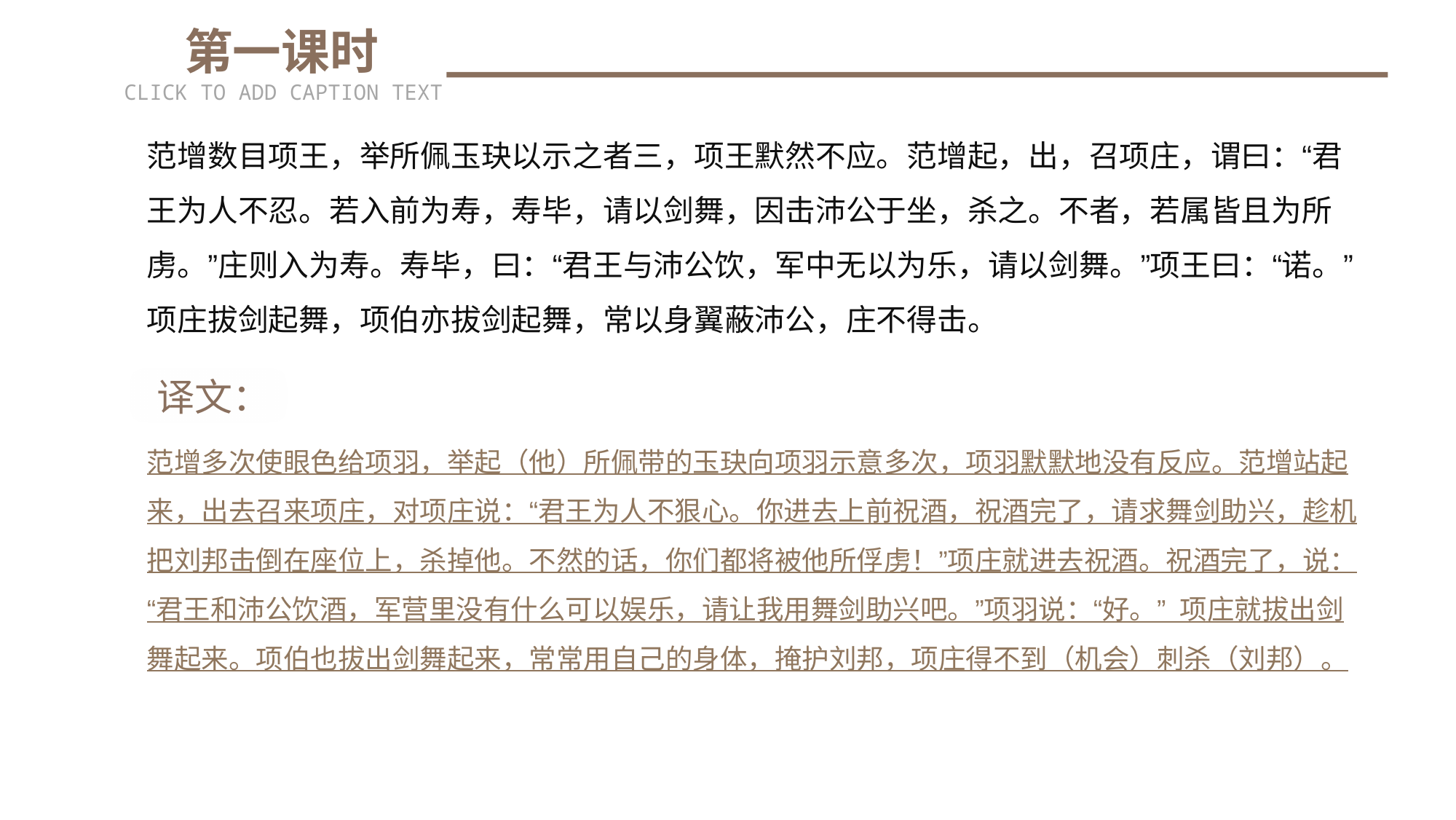

第一课时

CLICK TO ADD CAPTION TEXT
范增数目项王，举所佩玉玦以示之者三，项王默然不应。范增起，出，召项庄，谓曰：“君王为人不忍。若入前为寿，寿毕，请以剑舞，因击沛公于坐，杀之。不者，若属皆且为所虏。”庄则入为寿。寿毕，曰：“君王与沛公饮，军中无以为乐，请以剑舞。”项王曰：“诺。”项庄拔剑起舞，项伯亦拔剑起舞，常以身翼蔽沛公，庄不得击。
 译文：
范增多次使眼色给项羽，举起（他）所佩带的玉玦向项羽示意多次，项羽默默地没有反应。范增站起来，出去召来项庄，对项庄说：“君王为人不狠心。你进去上前祝酒，祝酒完了，请求舞剑助兴，趁机把刘邦击倒在座位上，杀掉他。不然的话，你们都将被他所俘虏！”项庄就进去祝酒。祝酒完了，说：“君王和沛公饮酒，军营里没有什么可以娱乐，请让我用舞剑助兴吧。”项羽说：“好。” 项庄就拔出剑舞起来。项伯也拔出剑舞起来，常常用自己的身体，掩护刘邦，项庄得不到（机会）刺杀（刘邦）。